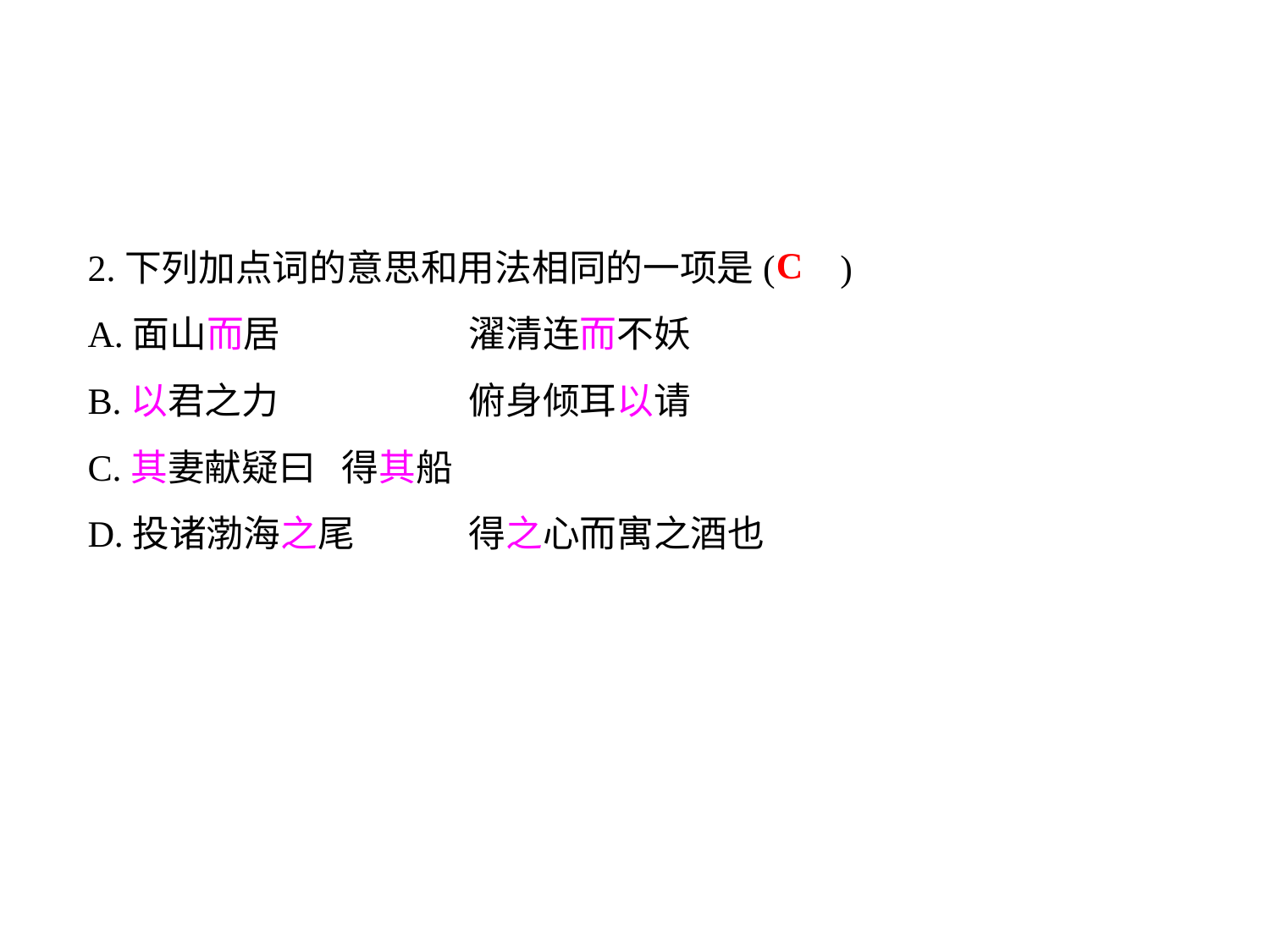

2.下列加点词的意思和用法相同的一项是(       )
A.面山而居		濯清连而不妖
B.以君之力		俯身倾耳以请
C.其妻献疑曰	得其船
D.投诸渤海之尾	得之心而寓之酒也
C